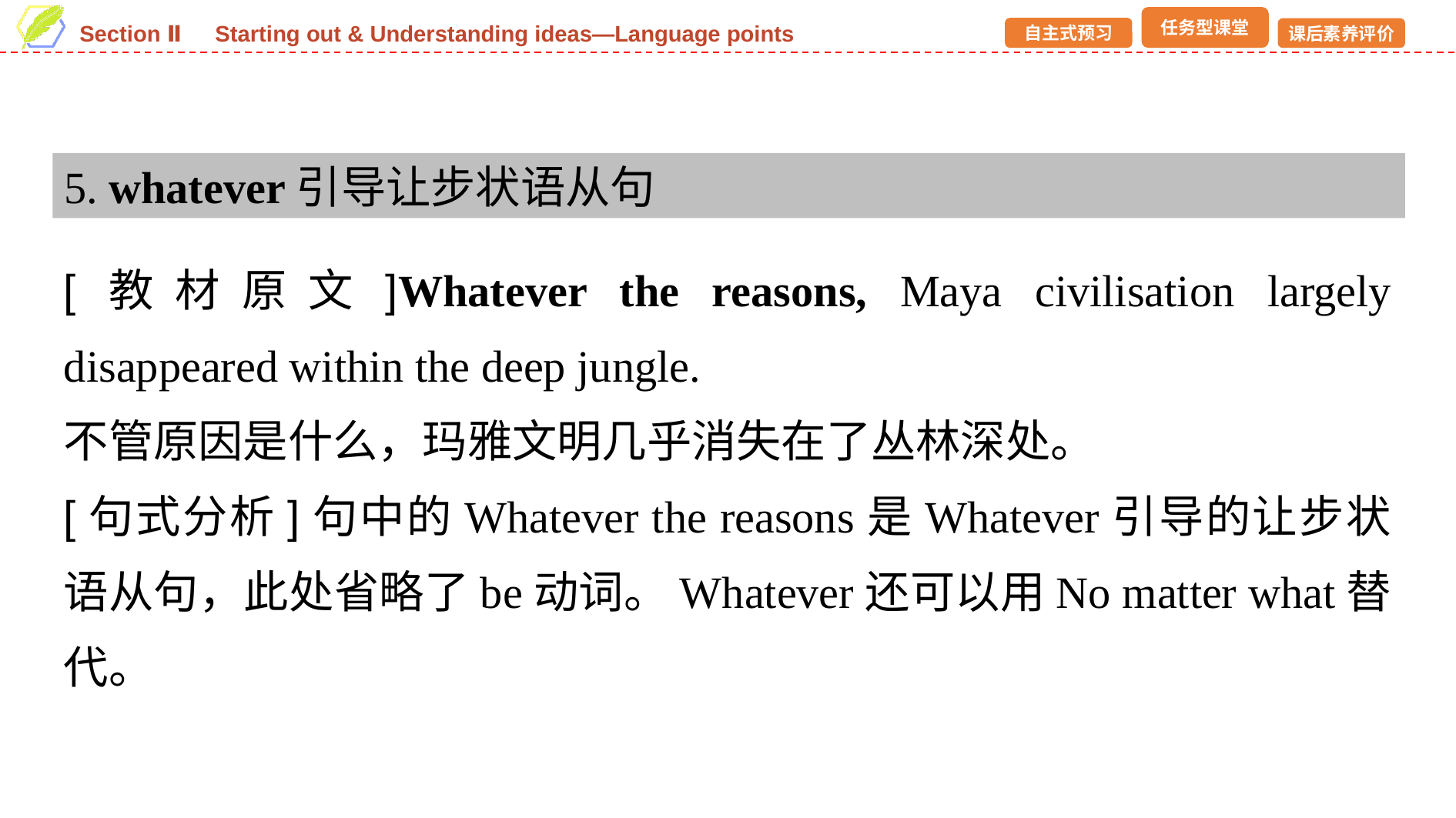

5. whatever引导让步状语从句
[教材原文]Whatever the reasons, Maya civilisation largely disappeared within the deep jungle.
不管原因是什么，玛雅文明几乎消失在了丛林深处。
[句式分析]句中的Whatever the reasons是Whatever引导的让步状语从句，此处省略了be动词。Whatever还可以用No matter what替代。